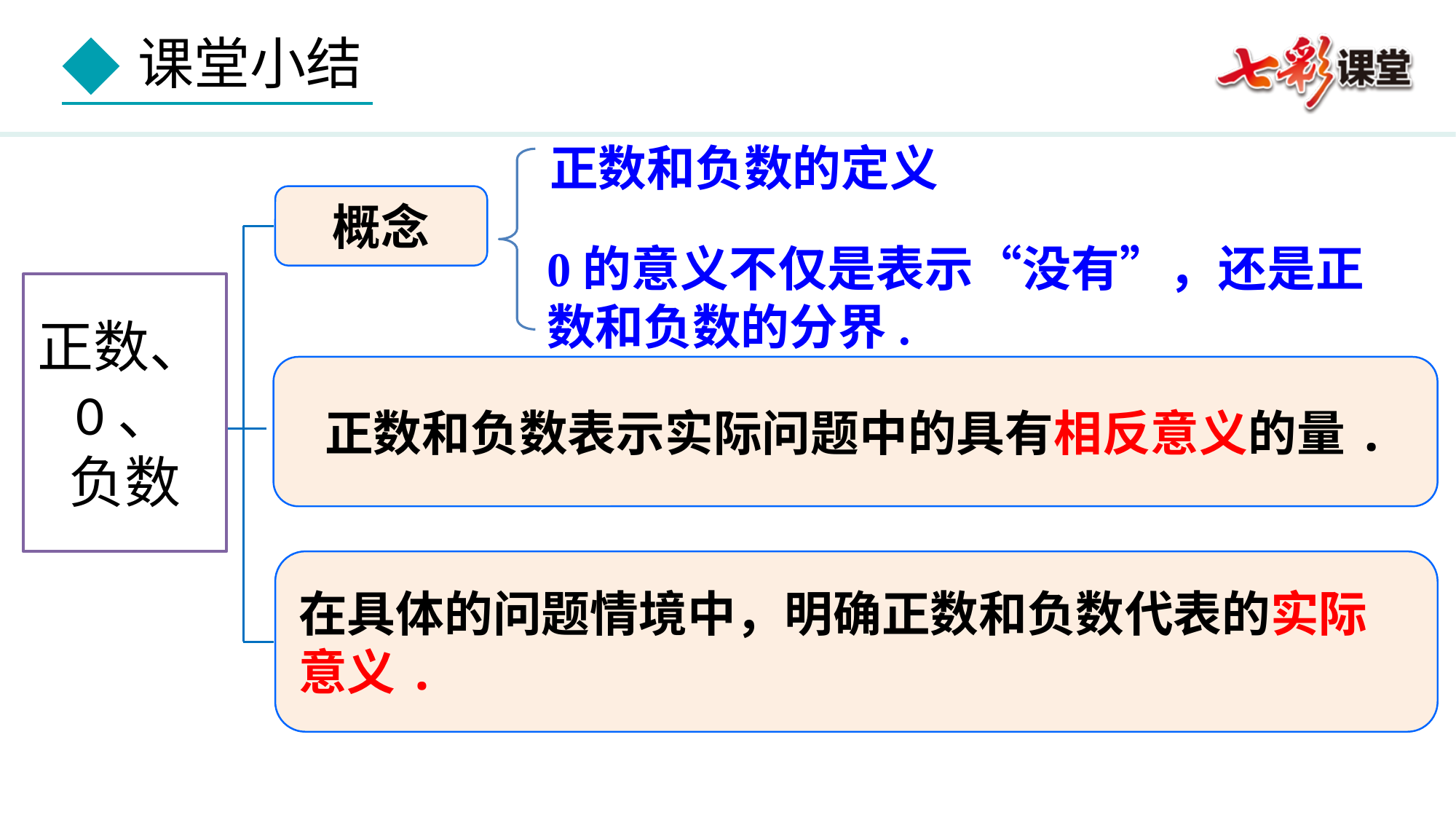

正数和负数的定义

概念
0的意义不仅是表示“没有”，还是正数和负数的分界.
正数、0、
负数
正数和负数表示实际问题中的具有相反意义的量.
在具体的问题情境中，明确正数和负数代表的实际意义.